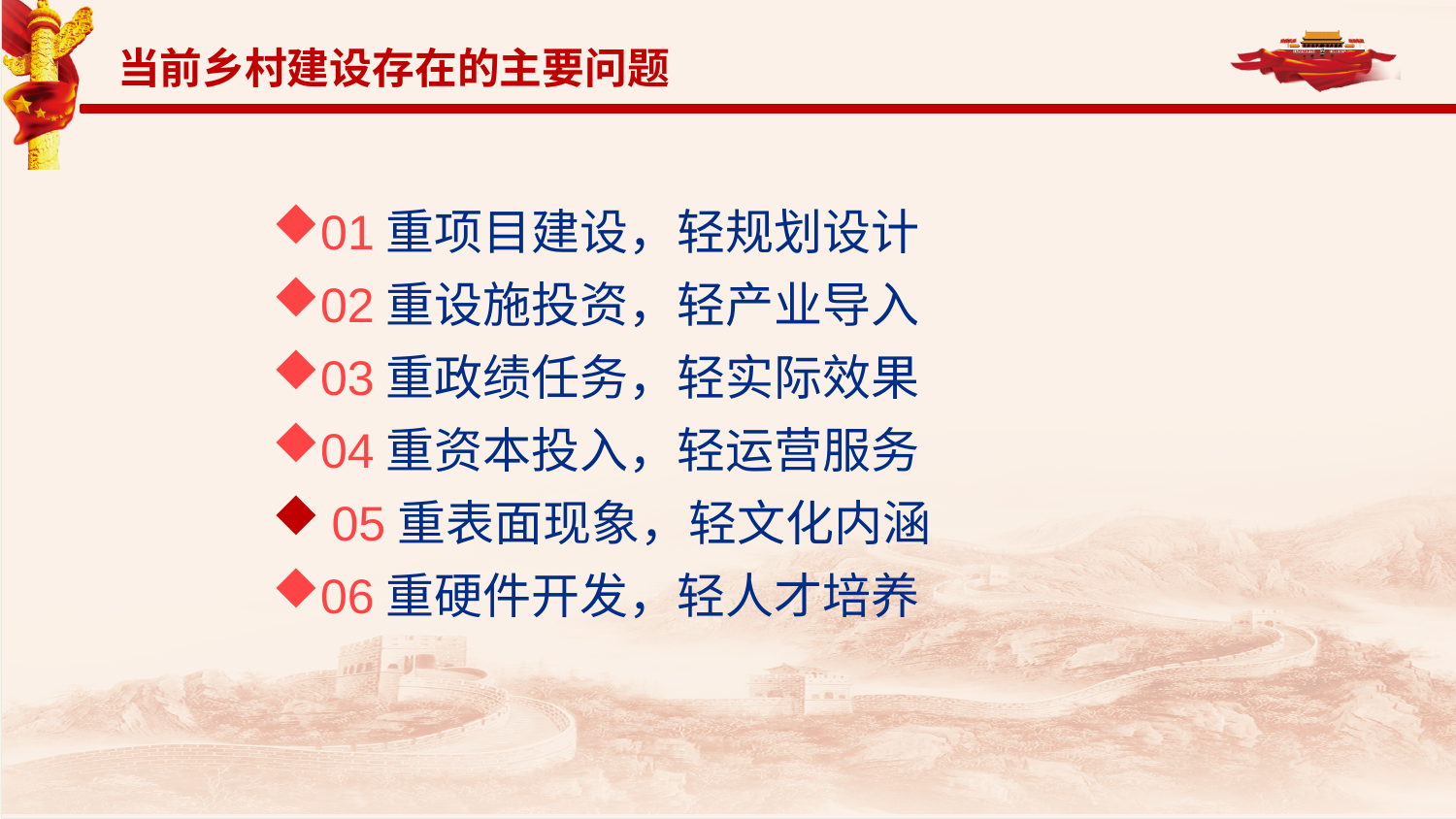

当前乡村建设存在的主要问题
01重项目建设，轻规划设计
02重设施投资，轻产业导入
03重政绩任务，轻实际效果
04重资本投入，轻运营服务
 05重表面现象，轻文化内涵
06重硬件开发，轻人才培养